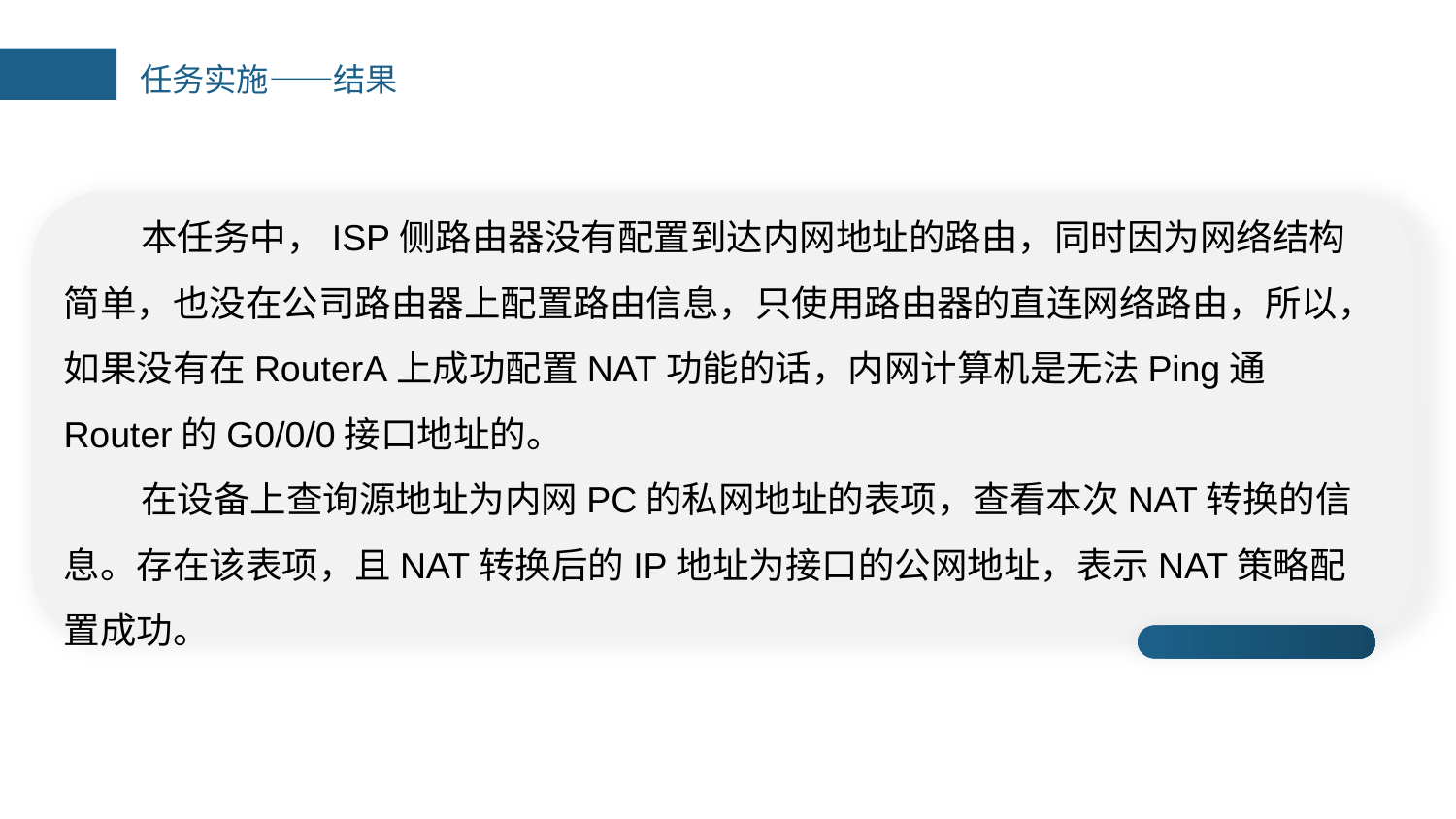

任务实施——结果
本任务中，ISP侧路由器没有配置到达内网地址的路由，同时因为网络结构简单，也没在公司路由器上配置路由信息，只使用路由器的直连网络路由，所以，如果没有在RouterA上成功配置NAT功能的话，内网计算机是无法Ping通Router的G0/0/0接口地址的。
在设备上查询源地址为内网PC的私网地址的表项，查看本次NAT转换的信息。存在该表项，且NAT转换后的IP地址为接口的公网地址，表示NAT策略配置成功。